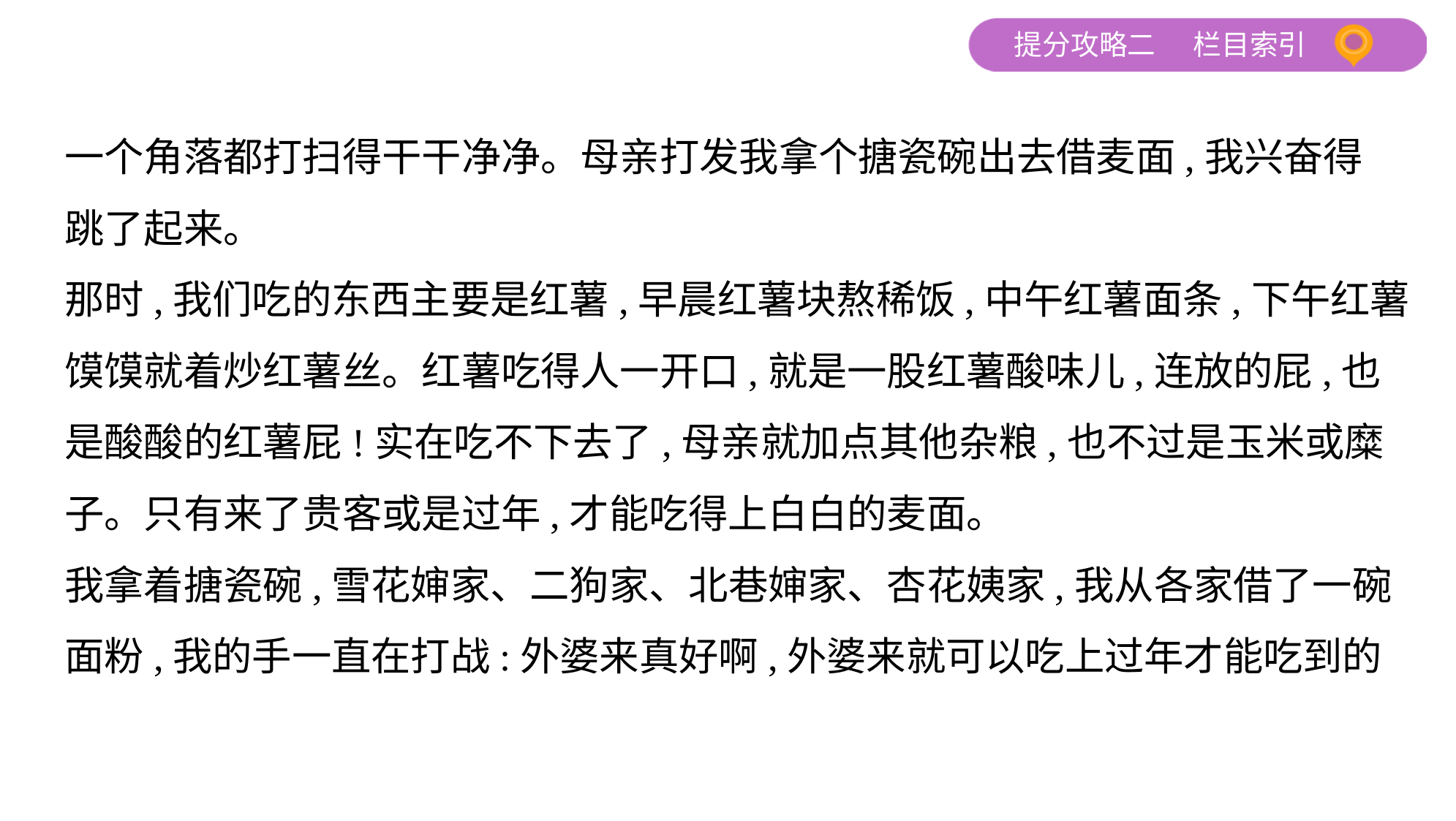

一个角落都打扫得干干净净。母亲打发我拿个搪瓷碗出去借麦面,我兴奋得
跳了起来。
那时,我们吃的东西主要是红薯,早晨红薯块熬稀饭,中午红薯面条,下午红薯
馍馍就着炒红薯丝。红薯吃得人一开口,就是一股红薯酸味儿,连放的屁,也
是酸酸的红薯屁!实在吃不下去了,母亲就加点其他杂粮,也不过是玉米或糜
子。只有来了贵客或是过年,才能吃得上白白的麦面。
我拿着搪瓷碗,雪花婶家、二狗家、北巷婶家、杏花姨家,我从各家借了一碗
面粉,我的手一直在打战:外婆来真好啊,外婆来就可以吃上过年才能吃到的